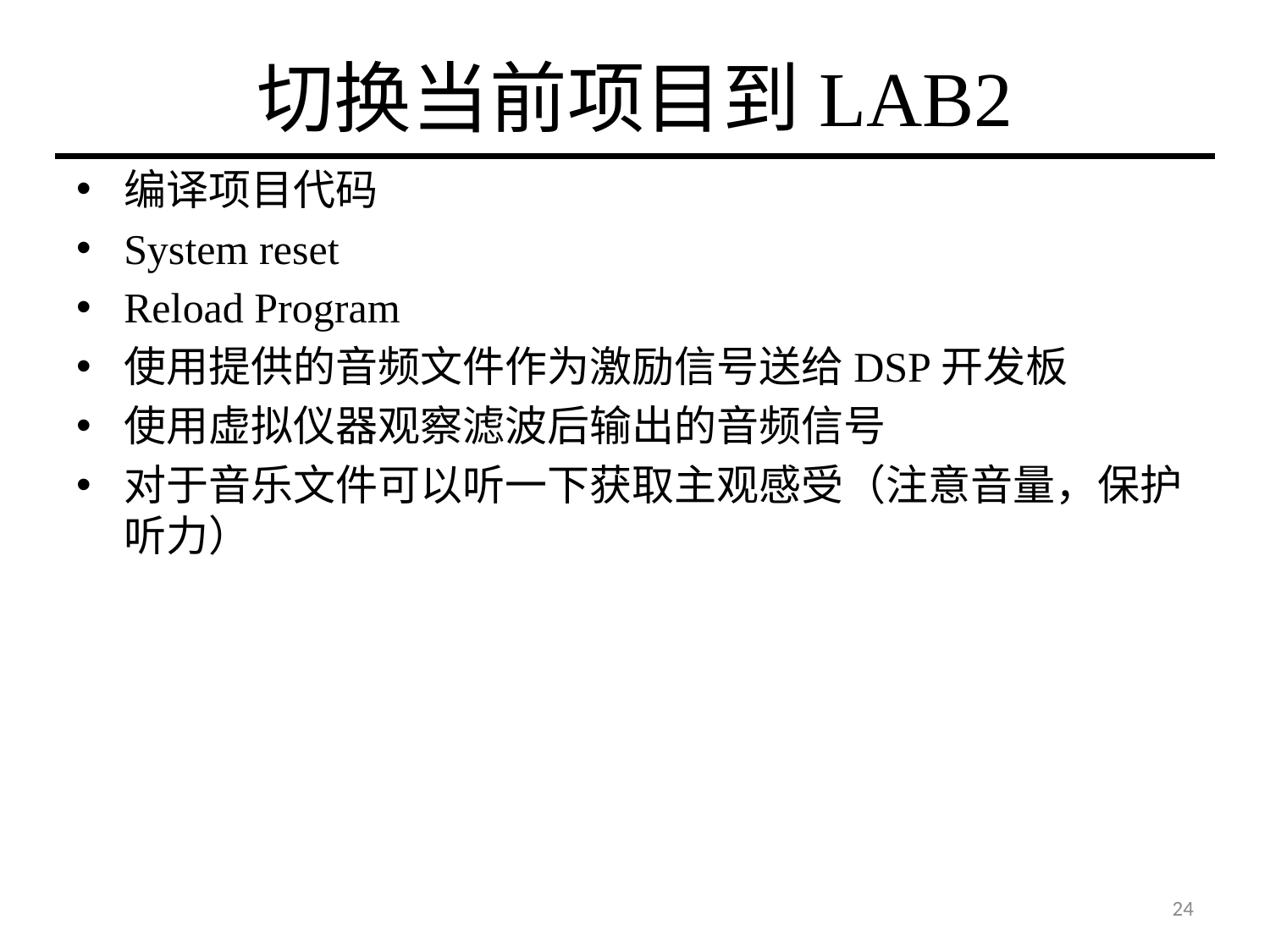

# 切换当前项目到LAB2
编译项目代码
System reset
Reload Program
使用提供的音频文件作为激励信号送给DSP开发板
使用虚拟仪器观察滤波后输出的音频信号
对于音乐文件可以听一下获取主观感受（注意音量，保护听力）
24